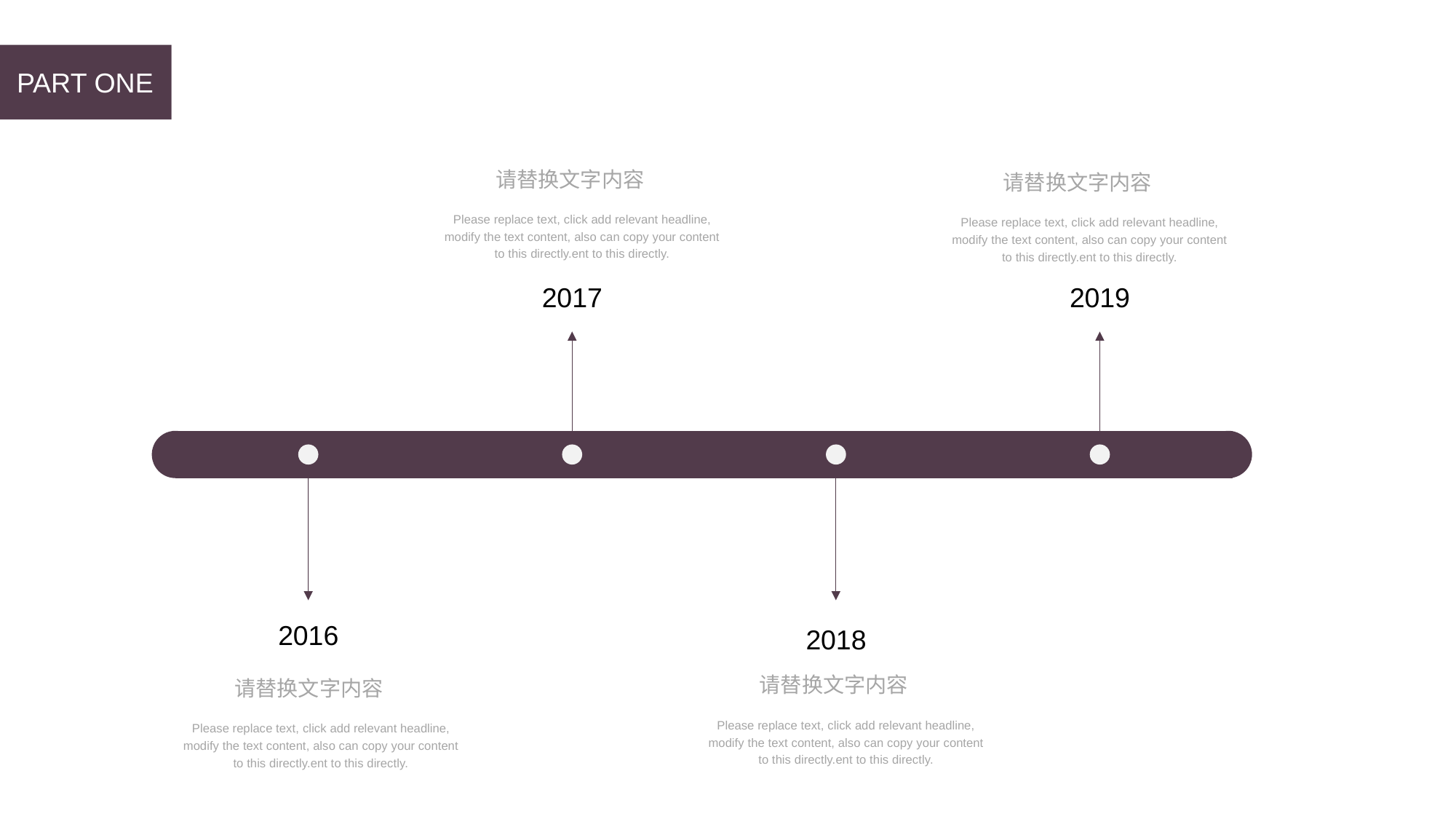

PART ONE
请替换文字内容
请替换文字内容
Please replace text, click add relevant headline, modify the text content, also can copy your content to this directly.ent to this directly.
Please replace text, click add relevant headline, modify the text content, also can copy your content to this directly.ent to this directly.
2017
2019

2016
2018
请替换文字内容
请替换文字内容
Please replace text, click add relevant headline, modify the text content, also can copy your content to this directly.ent to this directly.
Please replace text, click add relevant headline, modify the text content, also can copy your content to this directly.ent to this directly.